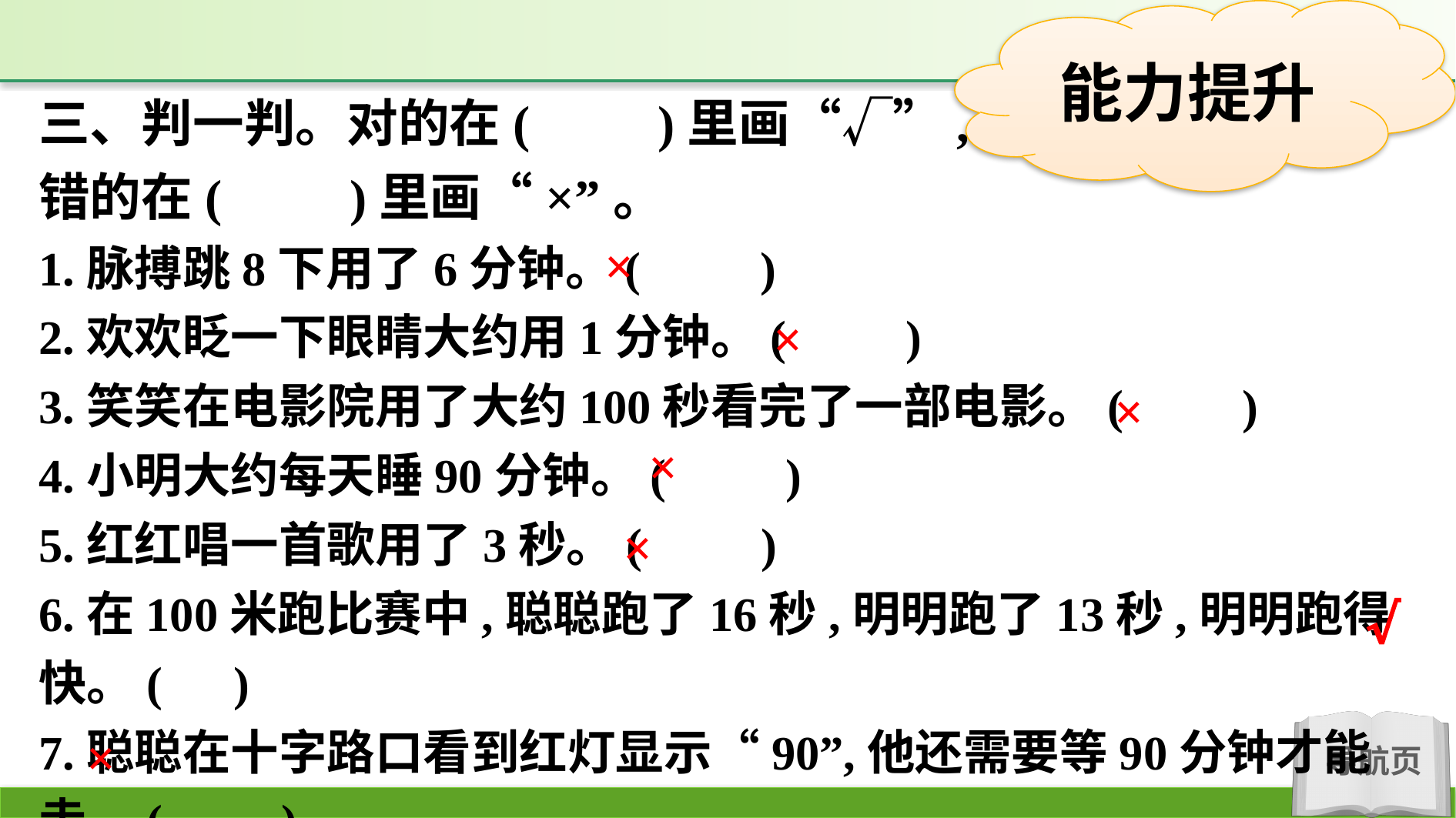

三、判一判。对的在(　　)里画“√”,
错的在(　　)里画“×”。
1.脉搏跳8下用了6分钟。(　　)
2.欢欢眨一下眼睛大约用1分钟。(　　)
3.笑笑在电影院用了大约100秒看完了一部电影。(　　)
4.小明大约每天睡90分钟。(　　)
5.红红唱一首歌用了3秒。(　　)
6.在100米跑比赛中,聪聪跑了16秒,明明跑了13秒,明明跑得快。(　)
7.聪聪在十字路口看到红灯显示“90”,他还需要等90分钟才能走。(　　)
×
×
×
×
×
√
×